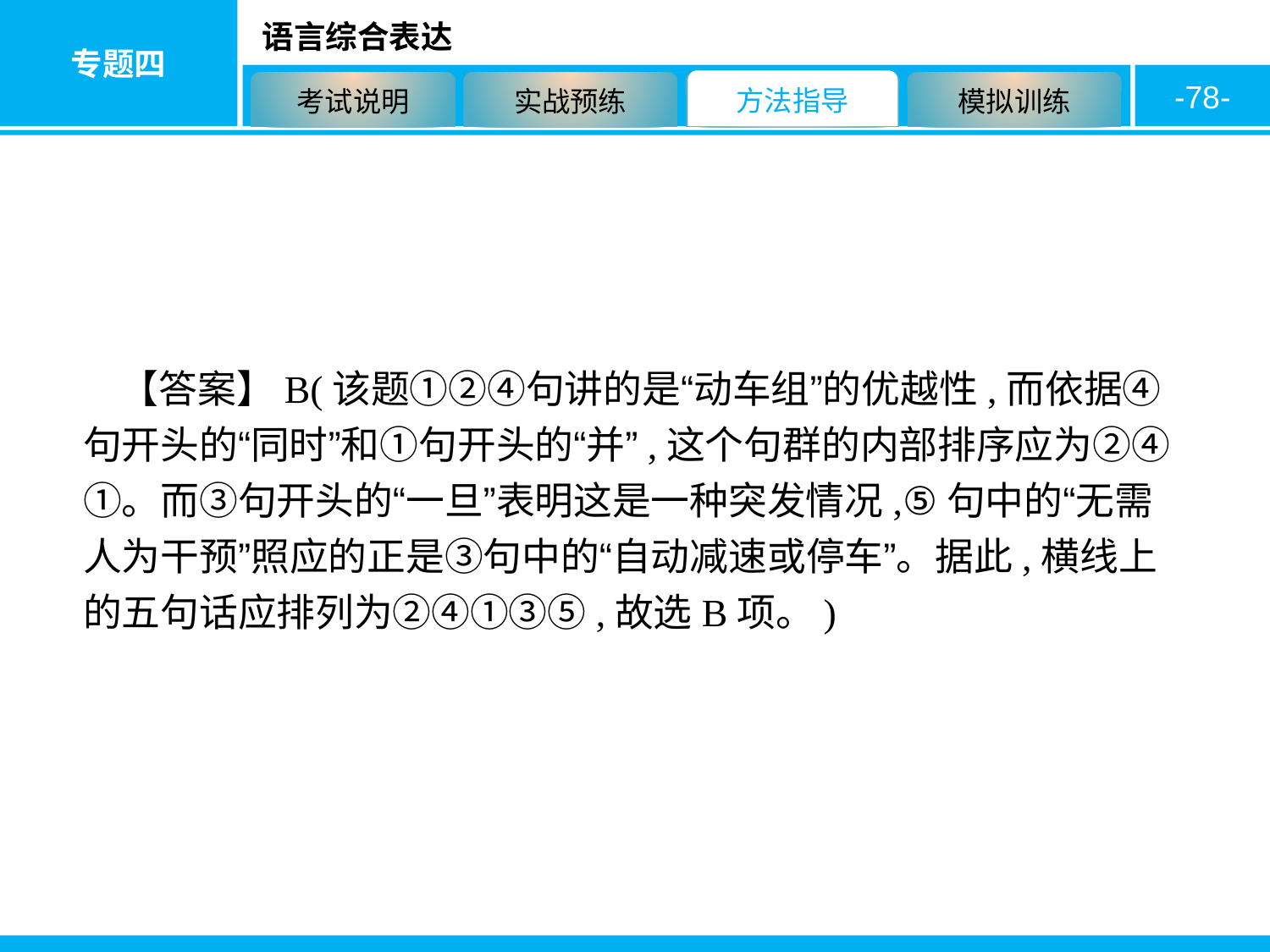

-78-
【答案】B(该题①②④句讲的是“动车组”的优越性,而依据④句开头的“同时”和①句开头的“并”,这个句群的内部排序应为②④①。而③句开头的“一旦”表明这是一种突发情况,⑤句中的“无需人为干预”照应的正是③句中的“自动减速或停车”。据此,横线上的五句话应排列为②④①③⑤,故选B项。)